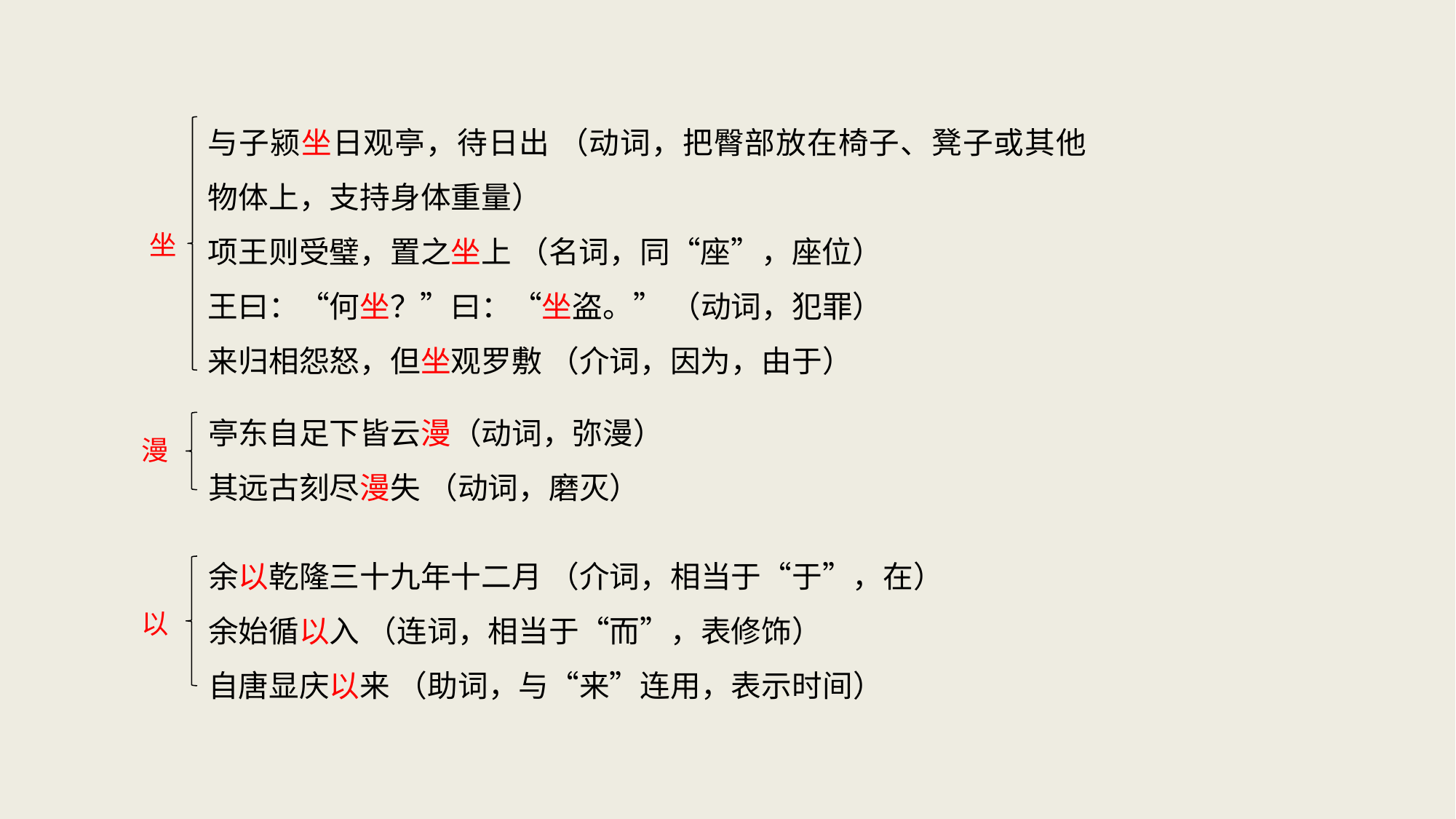

与子颍坐日观亭，待日出 （动词，把臀部放在椅子、凳子或其他物体上，支持身体重量）
项王则受璧，置之坐上 （名词，同“座”，座位）
王曰：“何坐？”曰：“坐盗。” （动词，犯罪）
来归相怨怒，但坐观罗敷 （介词，因为，由于）

坐
亭东自足下皆云漫（动词，弥漫）
其远古刻尽漫失 （动词，磨灭）

漫
余以乾隆三十九年十二月 （介词，相当于“于”，在）
余始循以入 （连词，相当于“而”，表修饰）
自唐显庆以来 （助词，与“来”连用，表示时间）

以